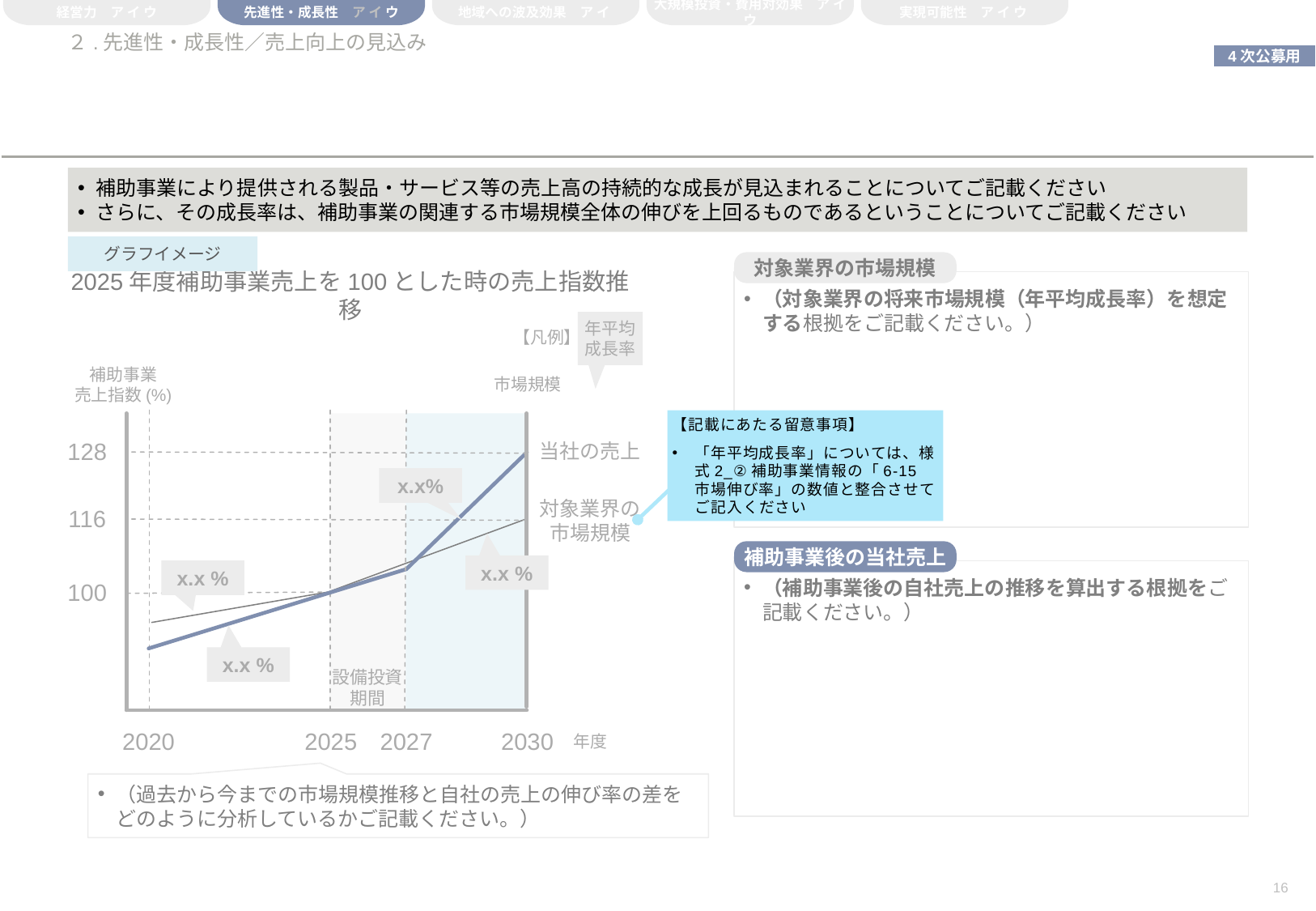

経営力　ア イ ウ
先進性・成長性　ア イ ウ
地域への波及効果　ア イ
大規模投資・費用対効果　ア イ ウ
実現可能性　ア イ ウ
# ２.先進性・成長性／売上向上の見込み

補助事業により提供される製品・サービス等の売上高の持続的な成長が見込まれることについてご記載ください
さらに、その成長率は、補助事業の関連する市場規模全体の伸びを上回るものであるということについてご記載ください
グラフイメージ
対象業界の市場規模
（対象業界の将来市場規模（年平均成長率）を想定する根拠をご記載ください。）
2025年度補助事業売上を100とした時の売上指数推移
年平均
成長率
【凡例】
補助事業
売上指数(%)
市場規模
【記載にあたる留意事項】
「年平均成長率」については、様式2_②補助事業情報の「6-15 市場伸び率」の数値と整合させてご記入ください
設備投資期間

当社の売上
128
x.x%
対象業界の市場規模
116
補助事業後の当社売上
x.x %
x.x %
（補助事業後の自社売上の推移を算出する根拠をご記載ください。）
100
x.x %
2020
2025
2027
2030
年度
（過去から今までの市場規模推移と自社の売上の伸び率の差をどのように分析しているかご記載ください。）